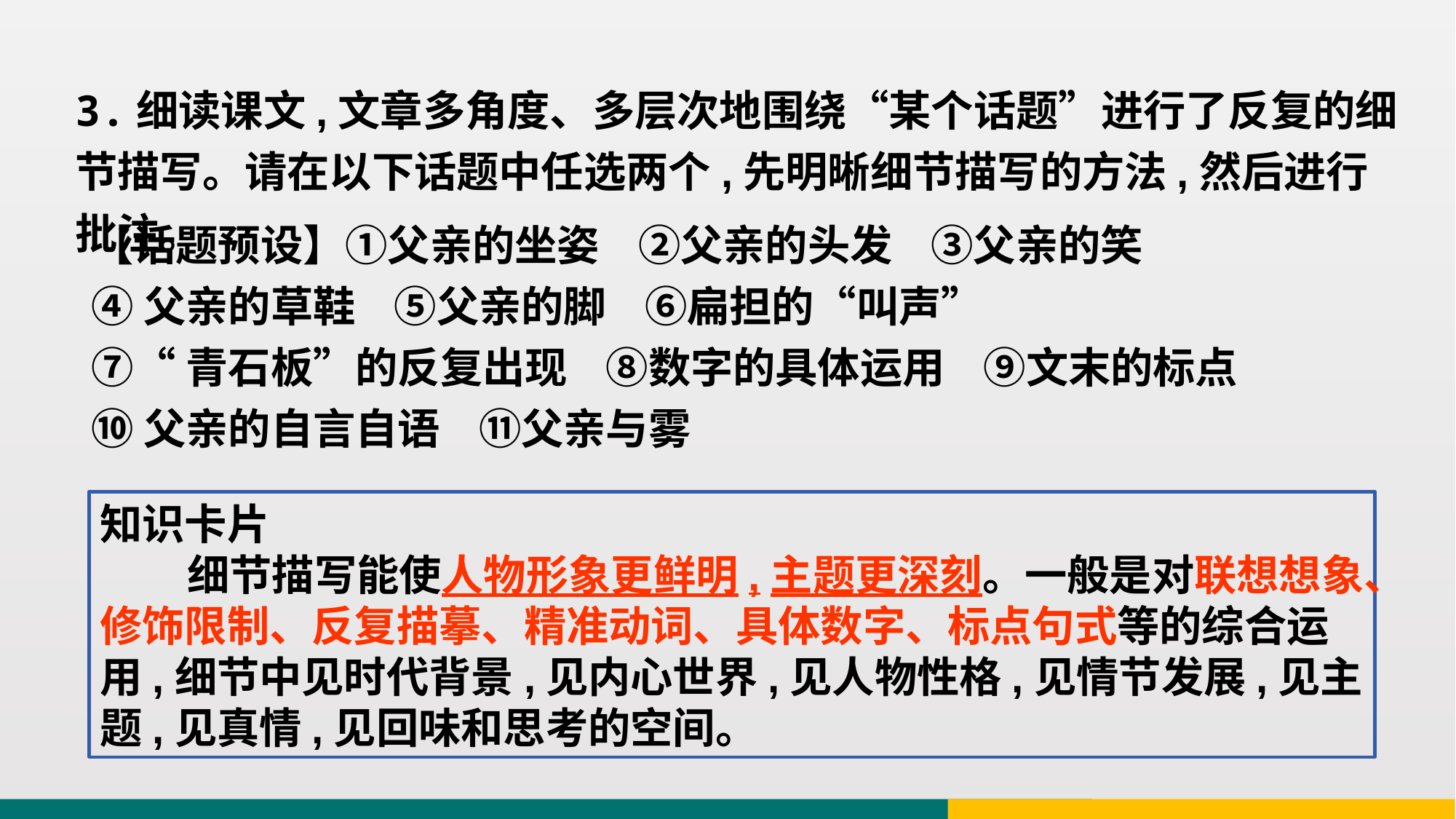

3.细读课文,文章多角度、多层次地围绕“某个话题”进行了反复的细节描写。请在以下话题中任选两个,先明晰细节描写的方法,然后进行批注。
【话题预设】①父亲的坐姿    ②父亲的头发    ③父亲的笑
④父亲的草鞋    ⑤父亲的脚    ⑥扁担的“叫声”
⑦“青石板”的反复出现    ⑧数字的具体运用    ⑨文末的标点
⑩父亲的自言自语    ⑪父亲与雾
知识卡片
        细节描写能使人物形象更鲜明,主题更深刻。一般是对联想想象、修饰限制、反复描摹、精准动词、具体数字、标点句式等的综合运用,细节中见时代背景,见内心世界,见人物性格,见情节发展,见主题,见真情,见回味和思考的空间。